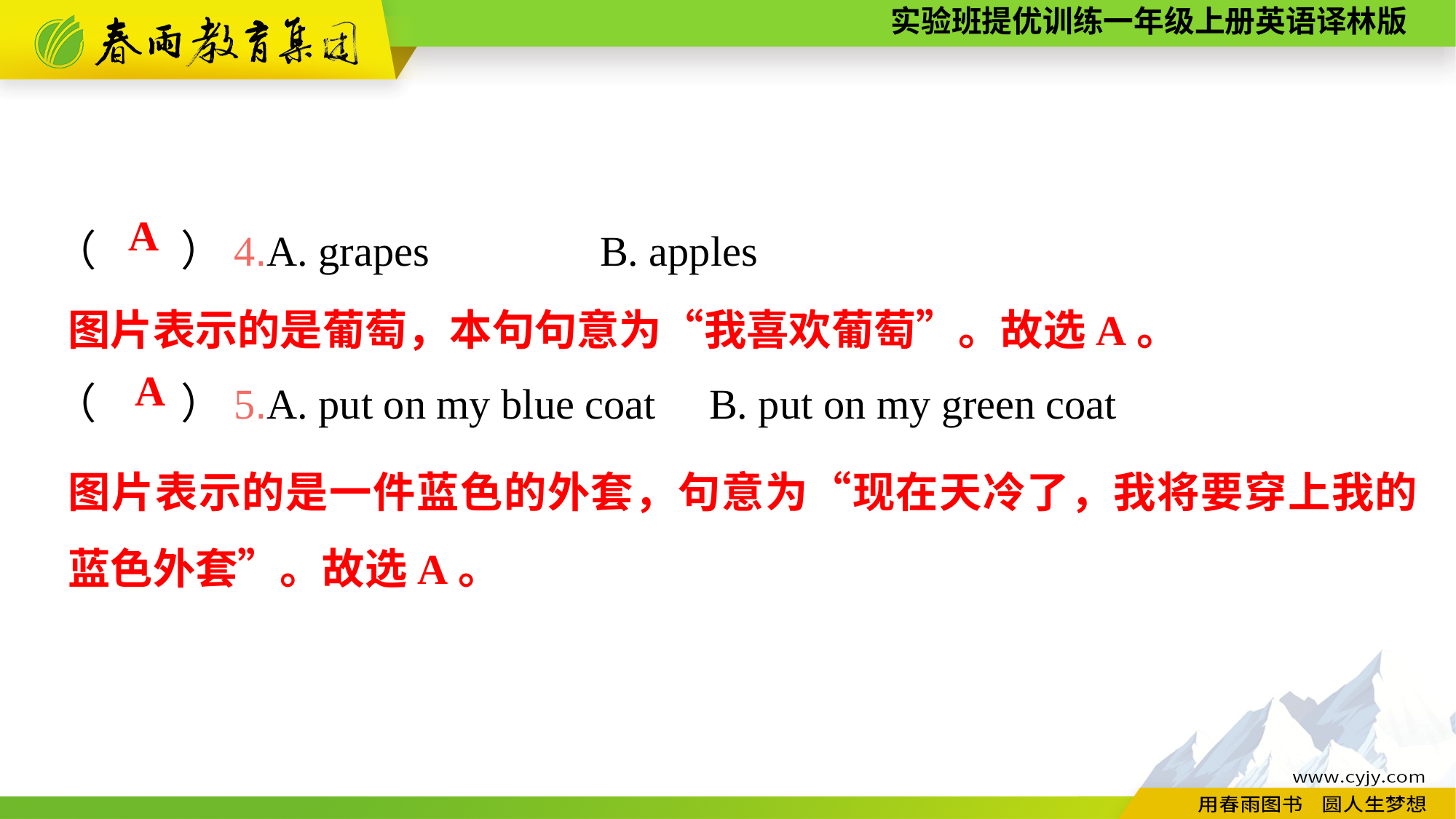

（　　）4.A. grapes	　	B. apples

（　　）5.A. put on my blue coat	B. put on my green coat
A
图片表示的是葡萄，本句句意为“我喜欢葡萄”。故选A。
A
图片表示的是一件蓝色的外套，句意为“现在天冷了，我将要穿上我的蓝色外套”。故选A。